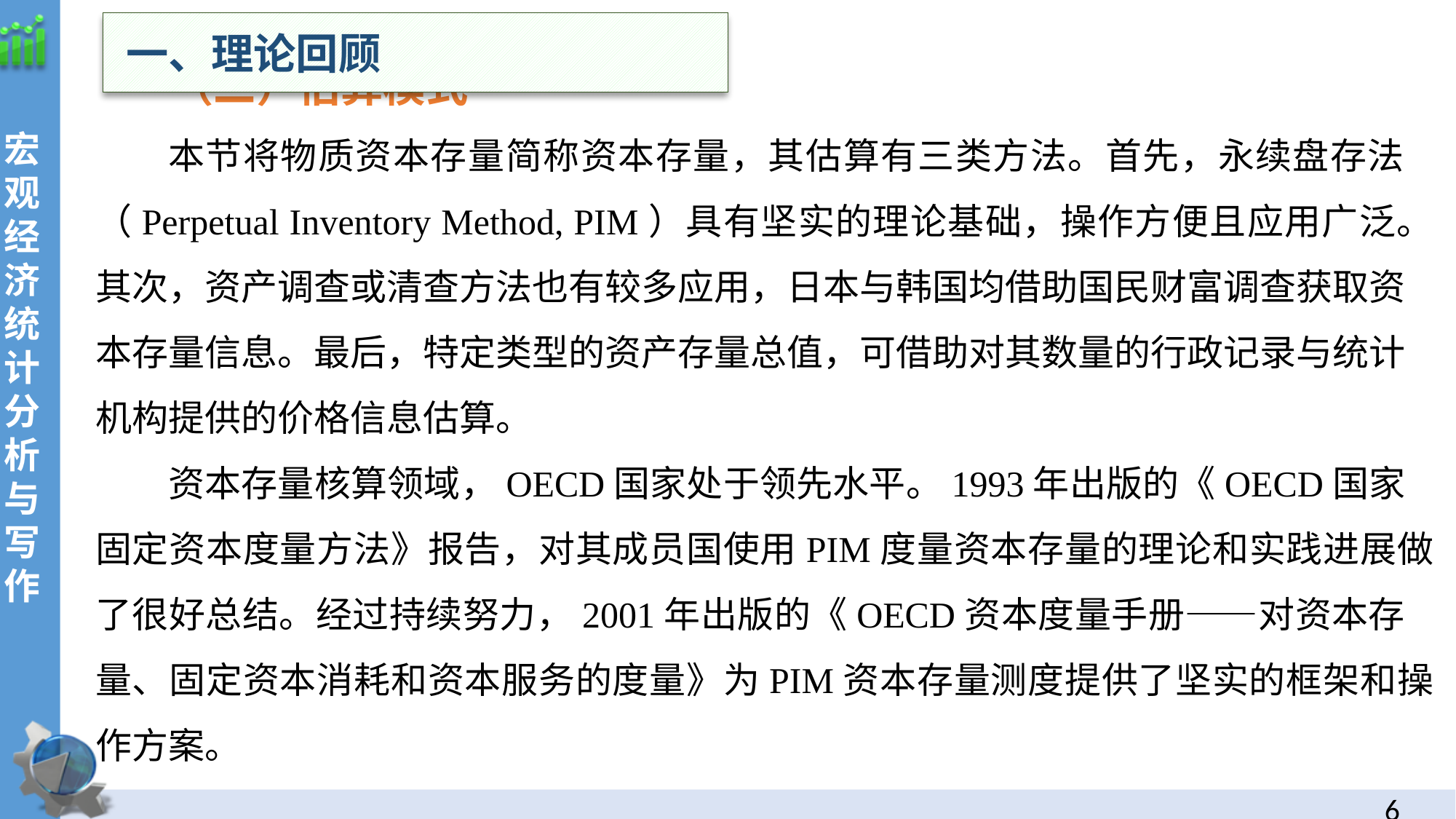

一、理论回顾

         （二）估算模式
本节将物质资本存量简称资本存量，其估算有三类方法。首先，永续盘存法（Perpetual Inventory Method, PIM）具有坚实的理论基础，操作方便且应用广泛。其次，资产调查或清查方法也有较多应用，日本与韩国均借助国民财富调查获取资本存量信息。最后，特定类型的资产存量总值，可借助对其数量的行政记录与统计机构提供的价格信息估算。
资本存量核算领域，OECD国家处于领先水平。1993年出版的《OECD国家固定资本度量方法》报告，对其成员国使用PIM度量资本存量的理论和实践进展做了很好总结。经过持续努力，2001年出版的《OECD资本度量手册——对资本存量、固定资本消耗和资本服务的度量》为PIM资本存量测度提供了坚实的框架和操作方案。

6